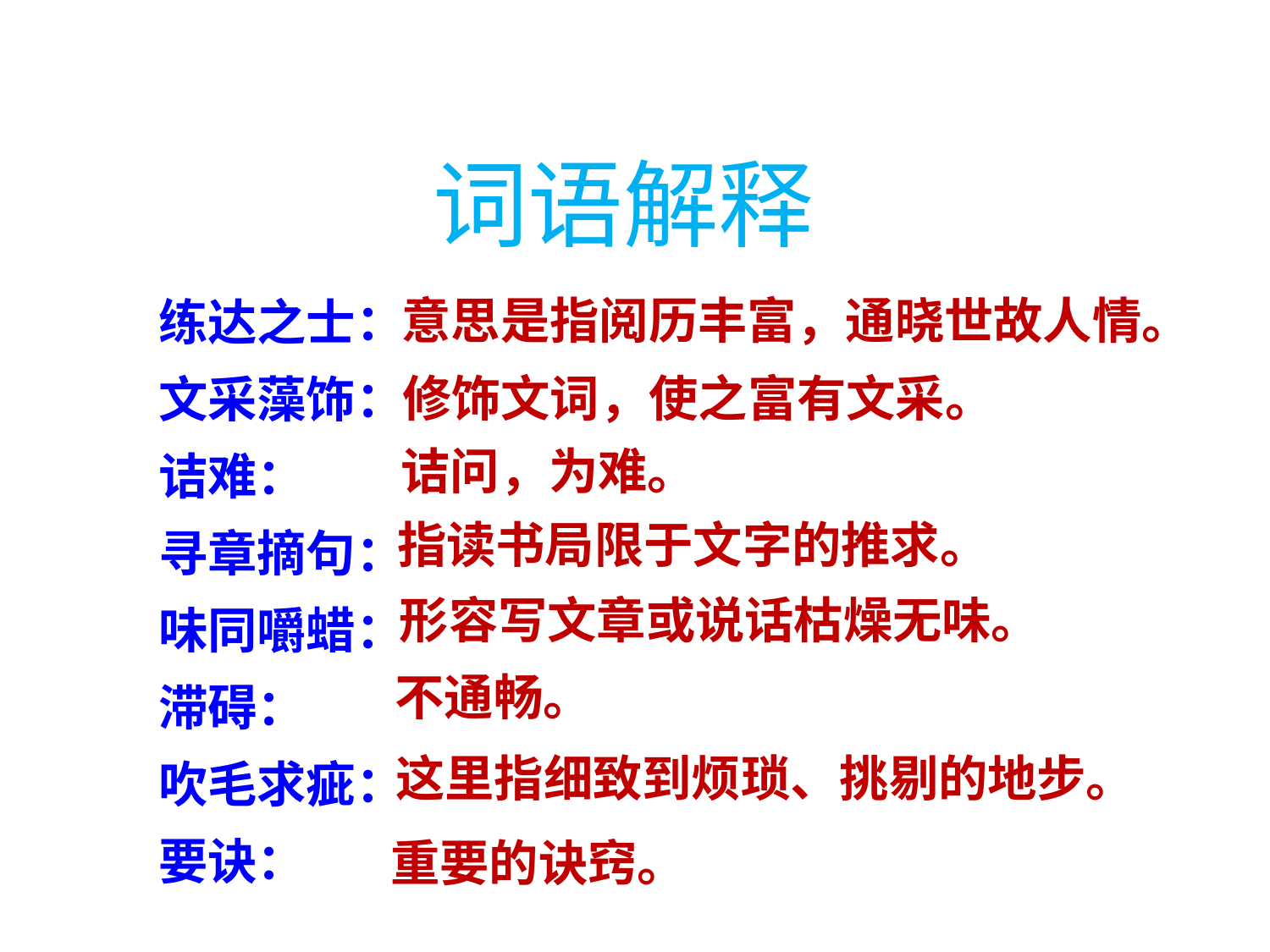

词语解释
练达之士：
文采藻饰：
诘难：
寻章摘句：
味同嚼蜡：
滞碍：
吹毛求疵：
要诀：
意思是指阅历丰富，通晓世故人情。
修饰文词，使之富有文采。
诘问，为难。
指读书局限于文字的推求。
形容写文章或说话枯燥无味。
不通畅。
这里指细致到烦琐、挑剔的地步。
重要的诀窍。